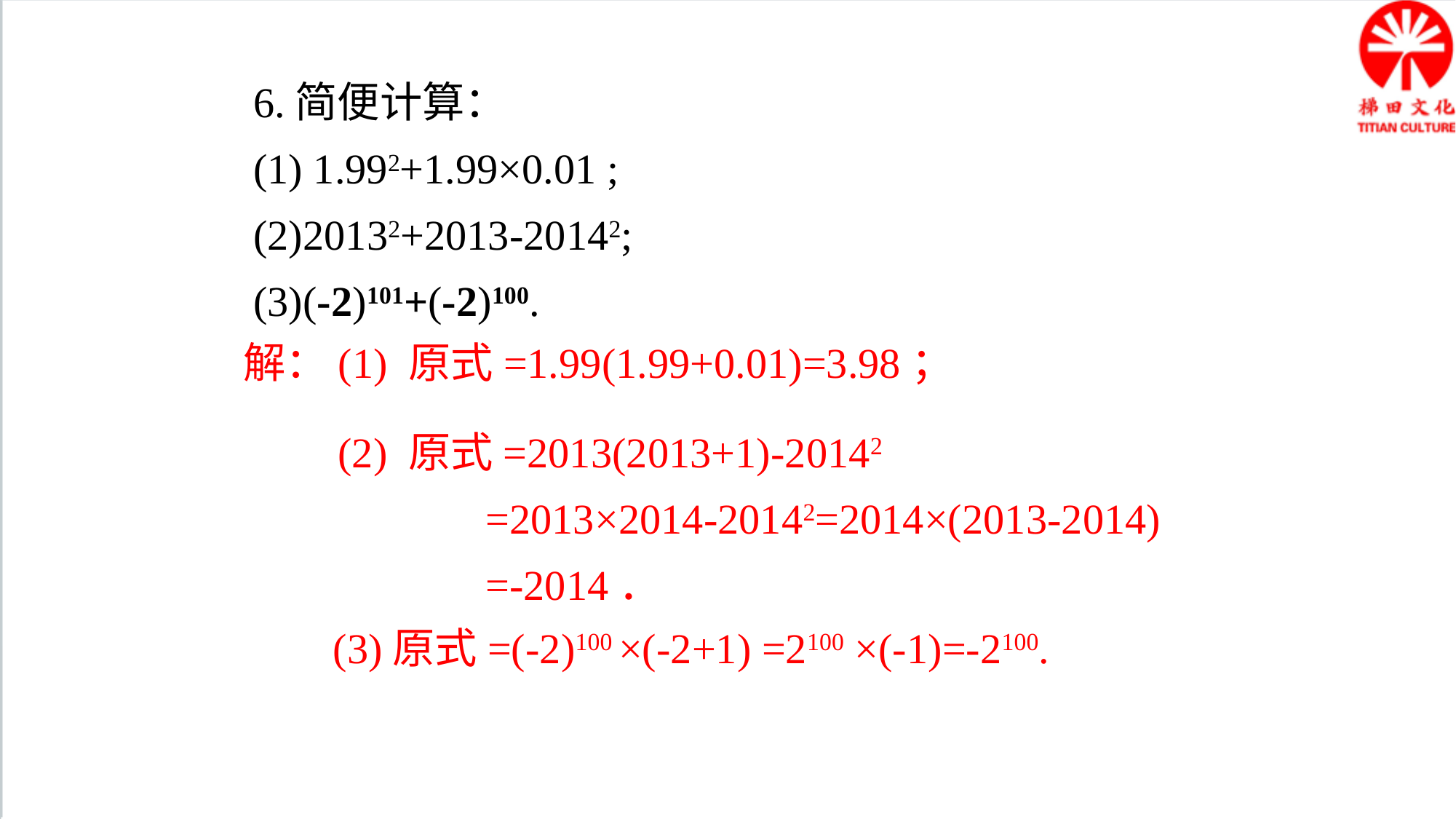

6.简便计算：
(1) 1.992+1.99×0.01 ;
(2)20132+2013-20142;
(3)(-2)101+(-2)100.
解：(1) 原式=1.99(1.99+0.01)=3.98；
(2) 原式=2013(2013+1)-20142
              =2013×2014-20142=2014×(2013-2014)
              =-2014．
(3)原式=(-2)100 ×(-2+1) =2100 ×(-1)=-2100.